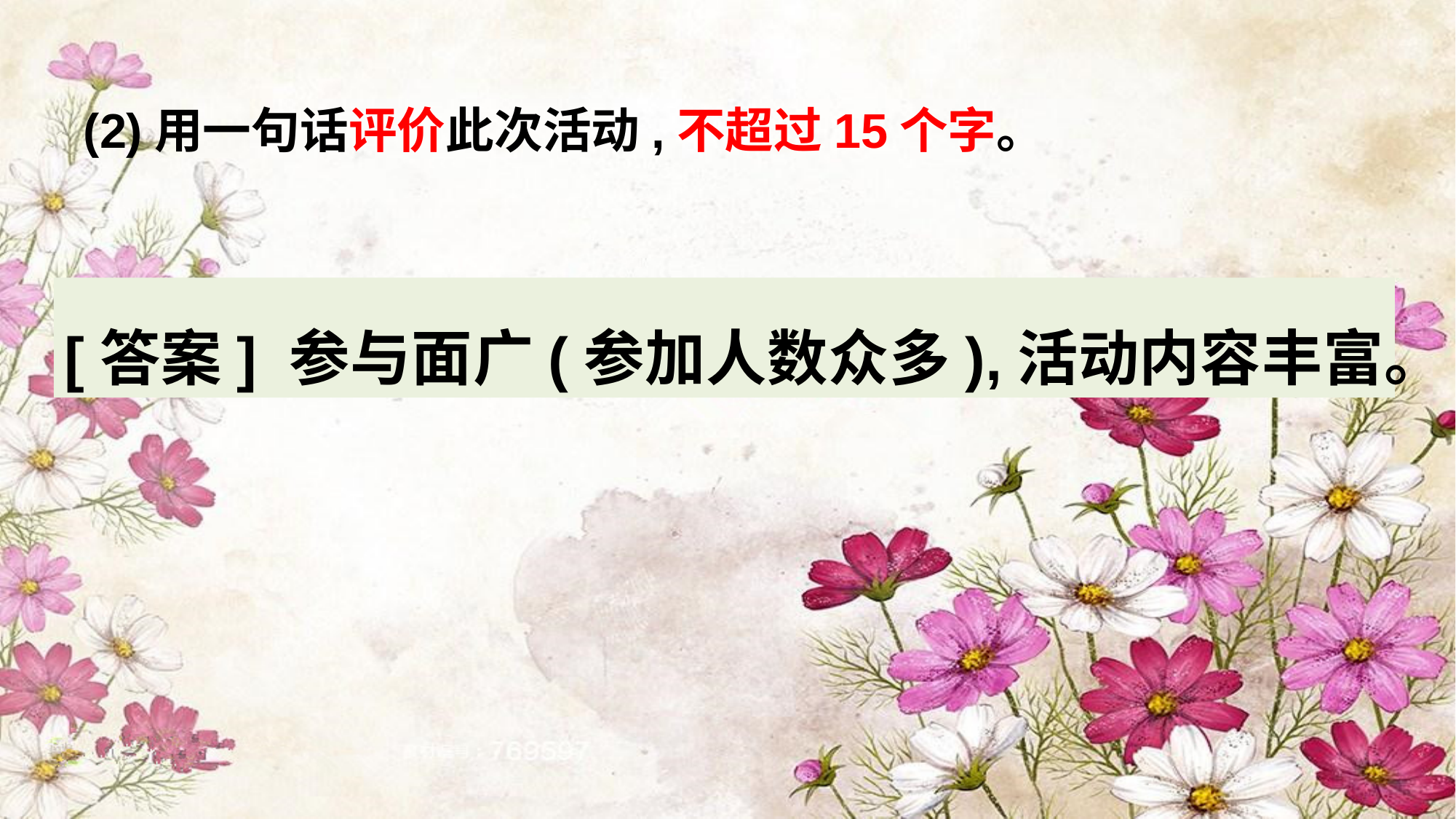

(2)用一句话评价此次活动,不超过15个字。
[答案] 参与面广(参加人数众多),活动内容丰富。